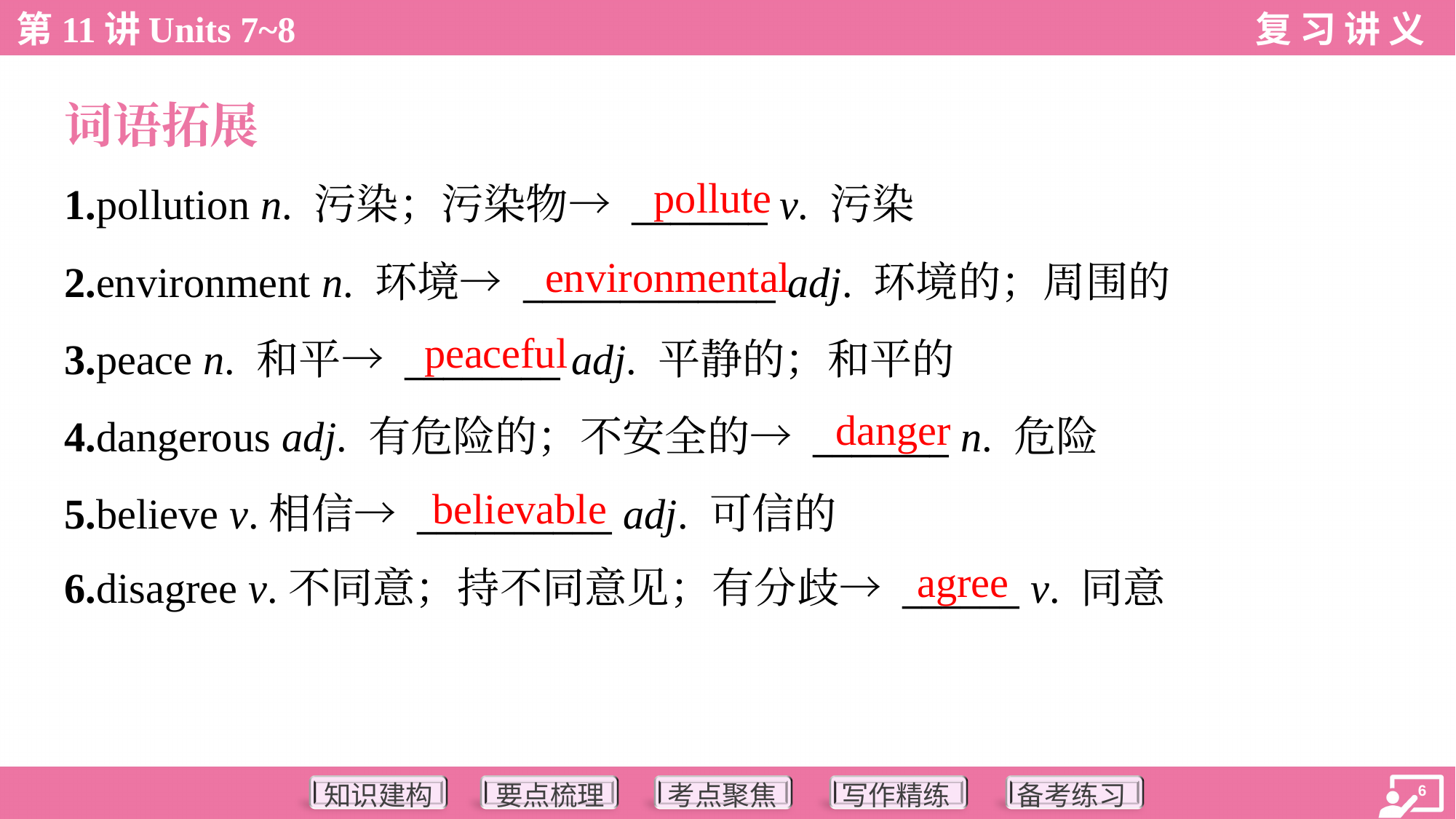

词语拓展
pollute
1.pollution n. 污染；污染物→ _______ v. 污染
2.environment n. 环境→ _____________ adj. 环境的；周围的
3.peace n. 和平→ ________ adj. 平静的；和平的
4.dangerous adj. 有危险的；不安全的→ _______ n. 危险
5.believe v.相信→ __________ adj. 可信的
6.disagree v.不同意；持不同意见；有分歧→ ______ v. 同意
environmental
peaceful
danger
believable
agree